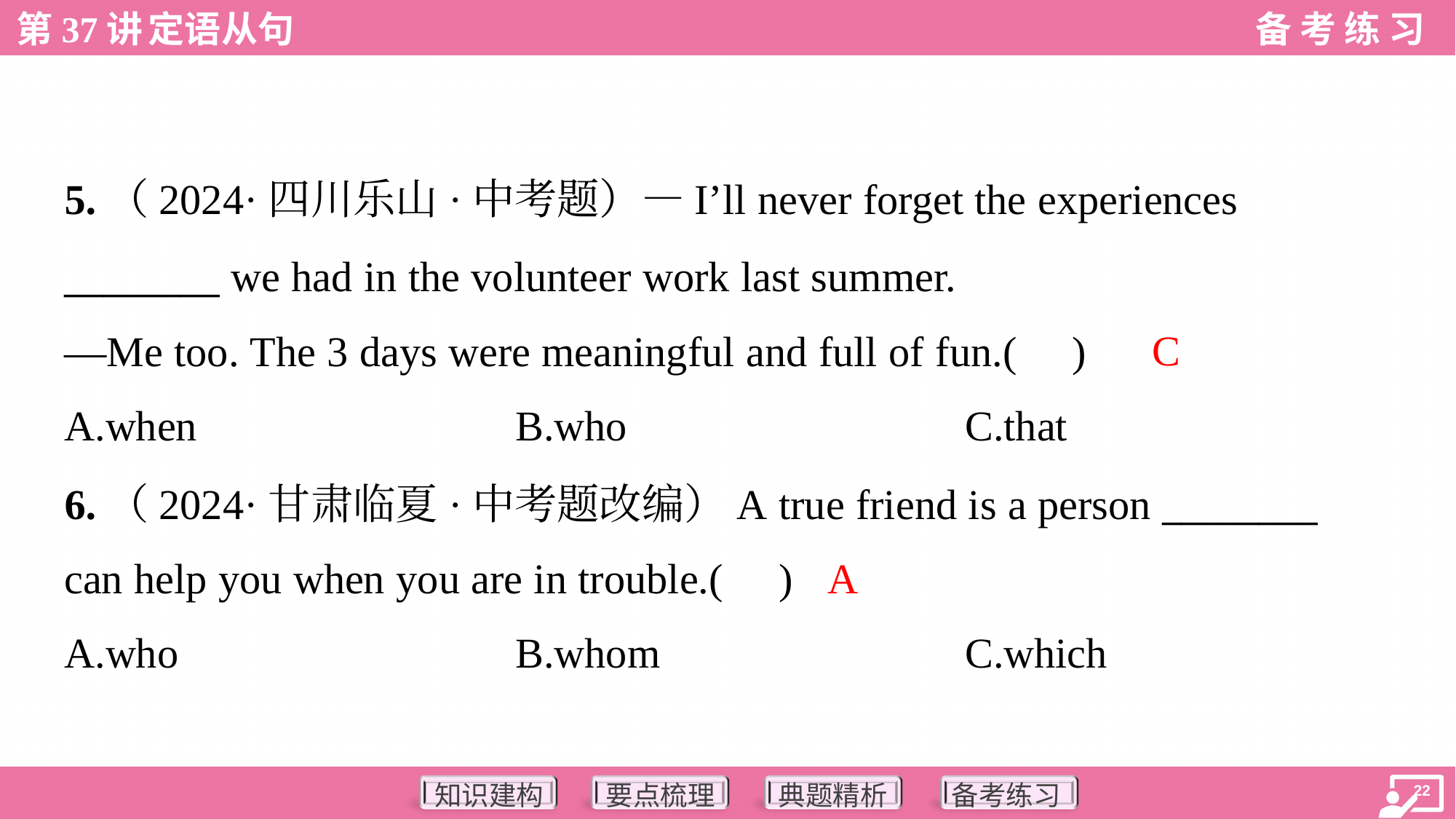

5.（2024·四川乐山·中考题）—I’ll never forget the experiences
________ we had in the volunteer work last summer.
—Me too. The 3 days were meaningful and full of fun.(     )
C
A.when	B.who	C.that
6.（2024·甘肃临夏·中考题改编）A true friend is a person ________
can help you when you are in trouble.(     )
A
A.who	B.whom	C.which